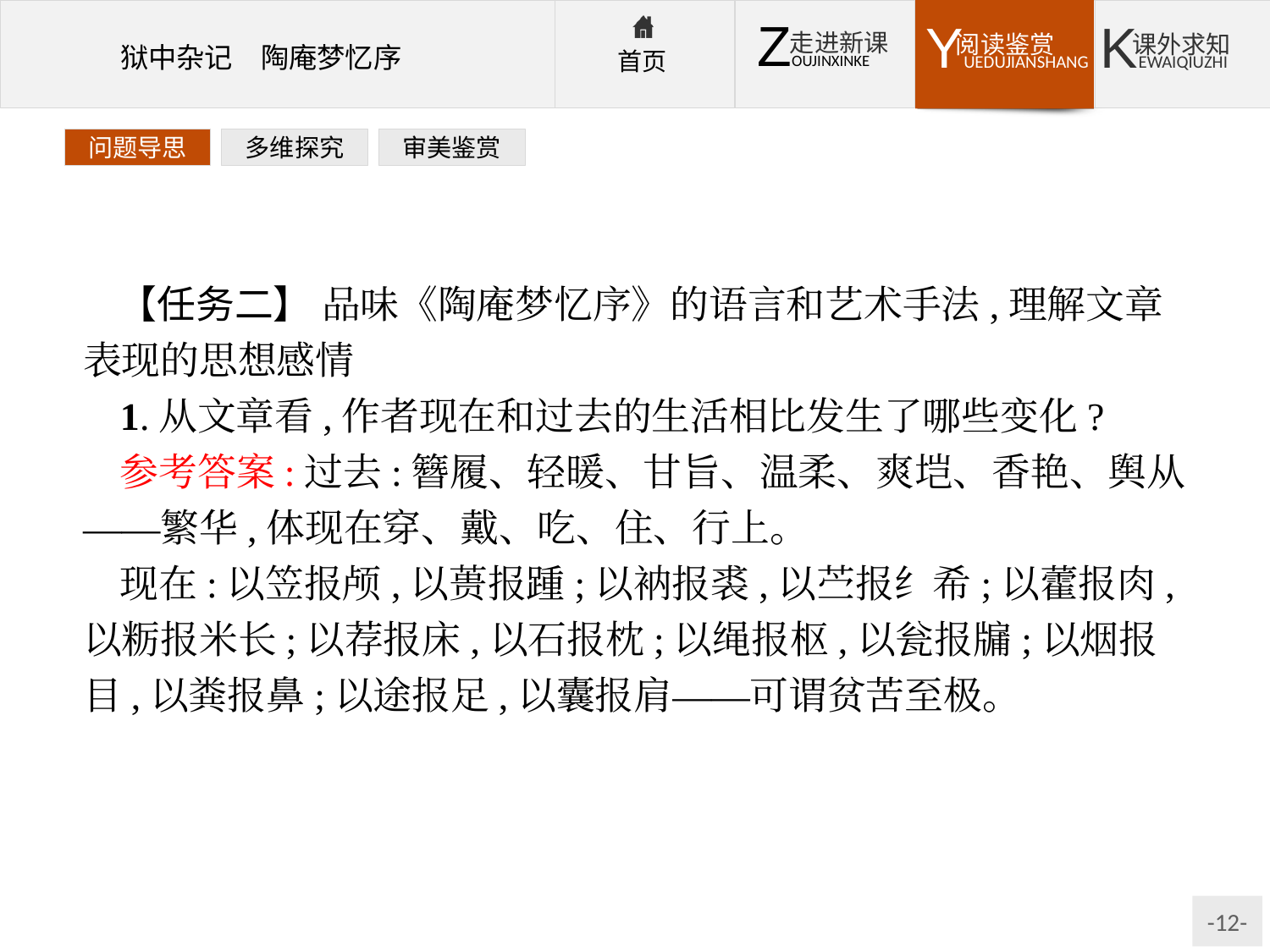

问题导思
多维探究
审美鉴赏
【任务二】 品味《陶庵梦忆序》的语言和艺术手法,理解文章表现的思想感情
1.从文章看,作者现在和过去的生活相比发生了哪些变化?
参考答案:过去:簪履、轻暖、甘旨、温柔、爽垲、香艳、舆从——繁华,体现在穿、戴、吃、住、行上。
现在:以笠报颅,以蒉报踵;以衲报裘,以苎报纟希;以藿报肉,以粝报米长;以荐报床,以石报枕;以绳报枢,以瓮报牖;以烟报目,以粪报鼻;以途报足,以囊报肩——可谓贫苦至极。